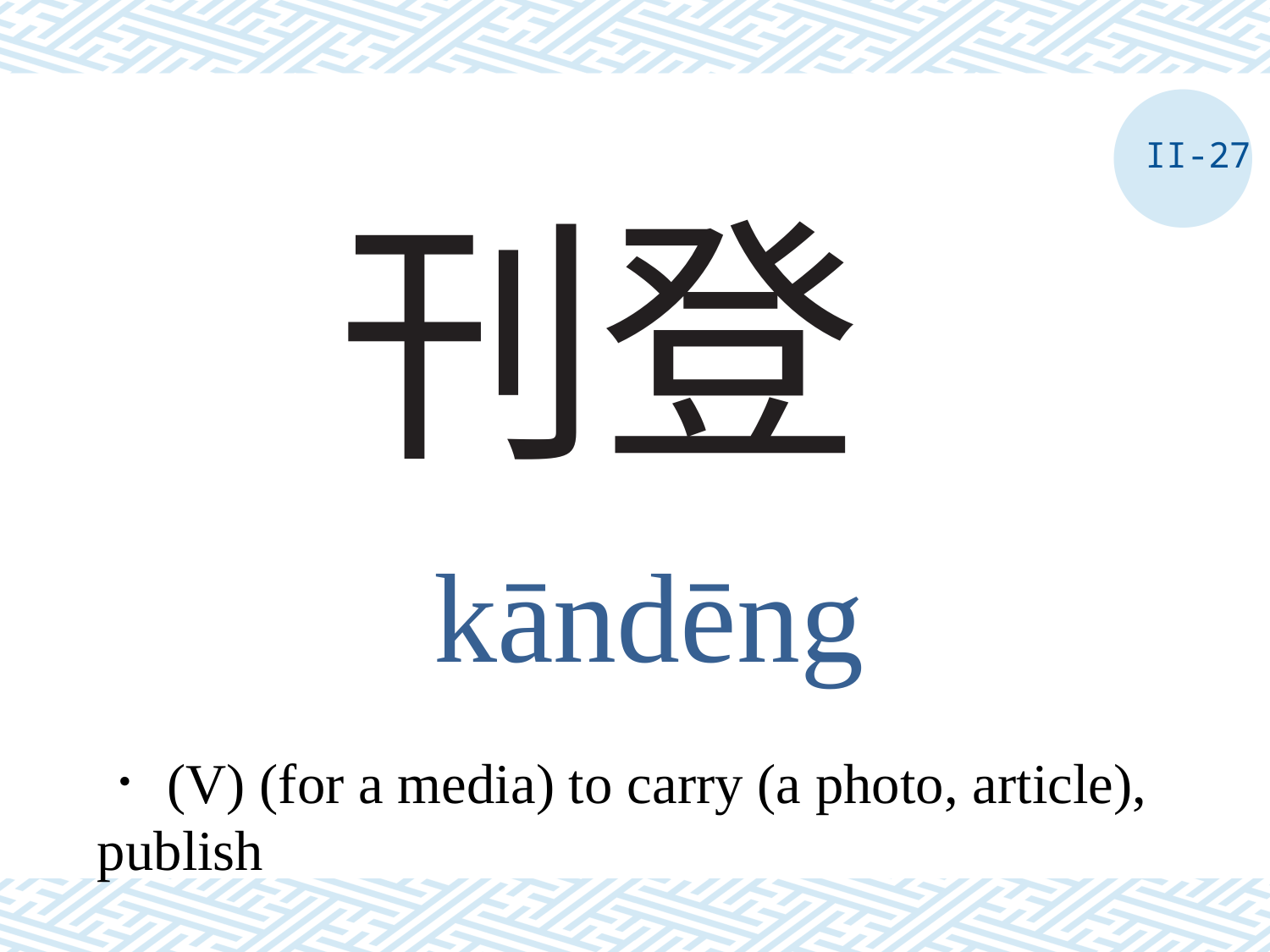

II-27

# 刊登
kāndēng
．(V) (for a media) to carry (a photo, article), publish